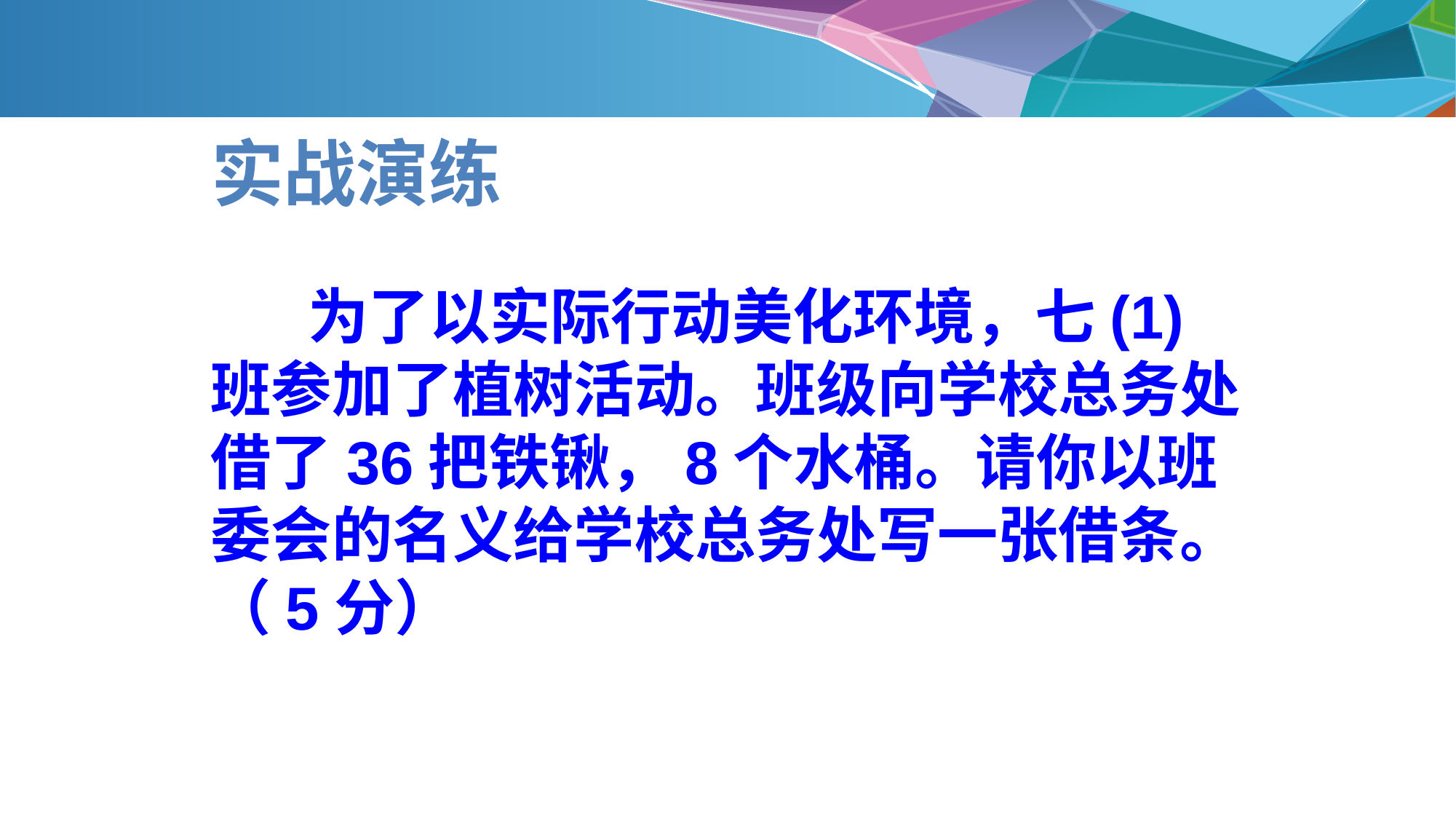

实战演练
      为了以实际行动美化环境，七(1)班参加了植树活动。班级向学校总务处借了36把铁锹，8个水桶。请你以班委会的名义给学校总务处写一张借条。（5分）